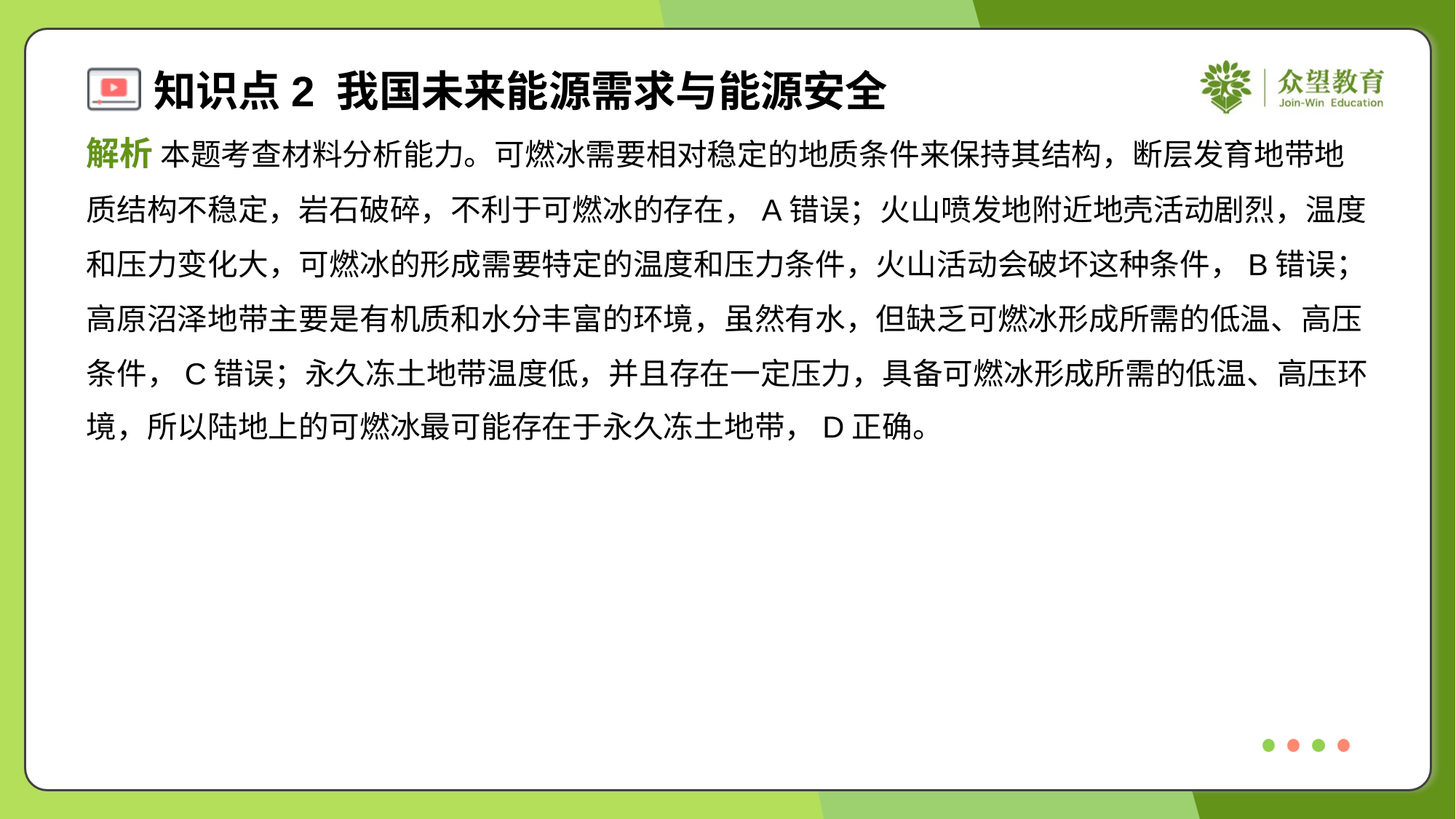

解析 本题考查材料分析能力。可燃冰需要相对稳定的地质条件来保持其结构，断层发育地带地
质结构不稳定，岩石破碎，不利于可燃冰的存在，A错误；火山喷发地附近地壳活动剧烈，温度
和压力变化大，可燃冰的形成需要特定的温度和压力条件，火山活动会破坏这种条件，B错误；
高原沼泽地带主要是有机质和水分丰富的环境，虽然有水，但缺乏可燃冰形成所需的低温、高压
条件，C错误；永久冻土地带温度低，并且存在一定压力，具备可燃冰形成所需的低温、高压环
境，所以陆地上的可燃冰最可能存在于永久冻土地带，D正确。